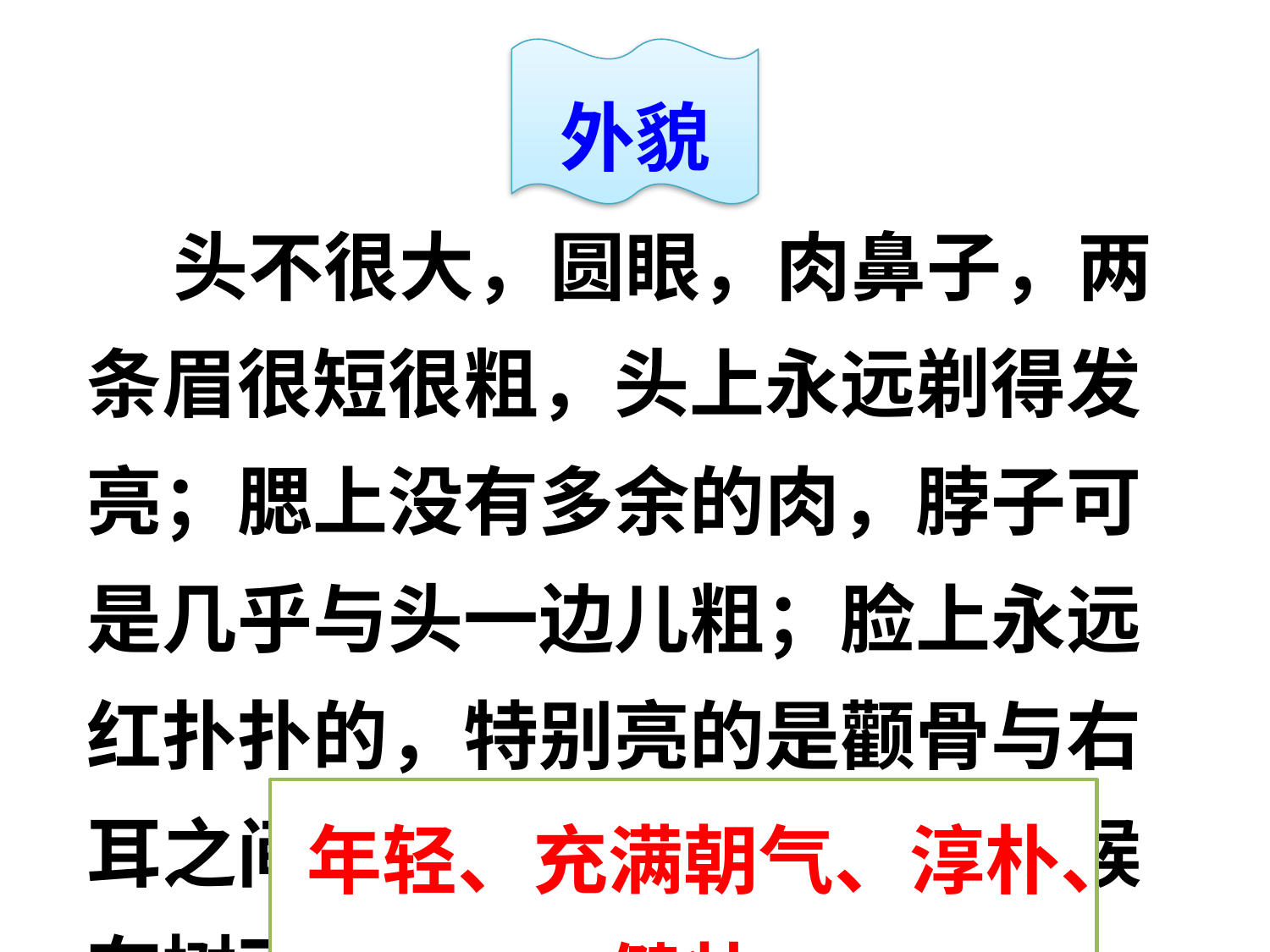

外貌
    头不很大，圆眼，肉鼻子，两条眉很短很粗，头上永远剃得发亮；腮上没有多余的肉，脖子可是几乎与头一边儿粗；脸上永远红扑扑的，特别亮的是颧骨与右耳之间一块不小的疤——小时候在树下睡觉，被驴啃了一口。
年轻、充满朝气、淳朴、健壮